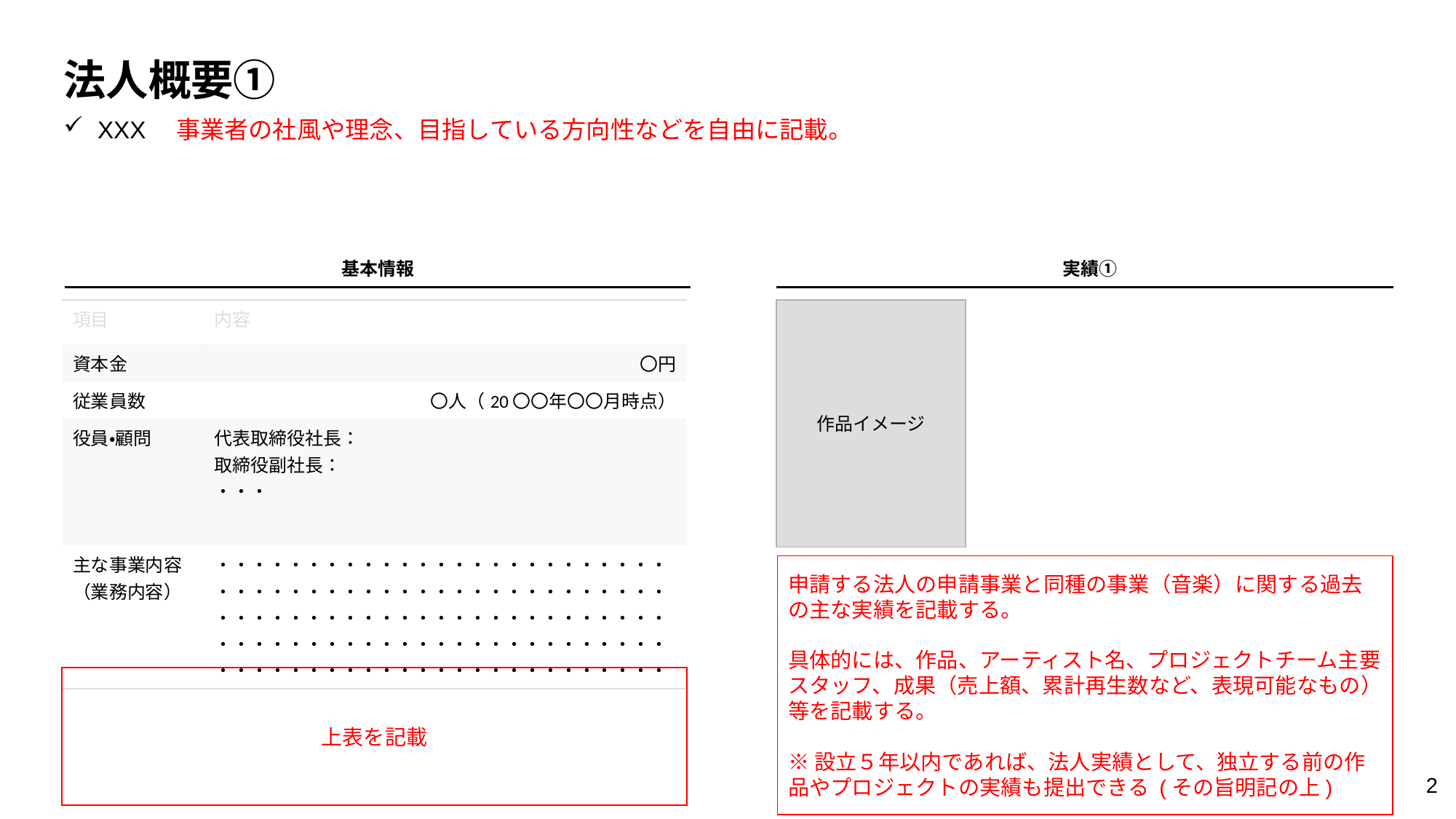

# 法人概要①
XXX　事業者の社風や理念、目指している方向性などを自由に記載。

基本情報
実績①
| 項目 | 内容 |
| --- | --- |
| 資本金 | 〇円 |
| 従業員数 | 〇人（20〇〇年〇〇月時点） |
| 役員・顧問 | 代表取締役社長： 取締役副社長： ・・・ |
| 主な事業内容 （業務内容） | ・・・・・・・・・・・・・・・・・・・・・・・・・・・・・・・・・・・・・・・・・・・・・・・・・・・・・・・・・・・・・・・・・・・・・・・・・・・・・・・・・・・・・・・・・・・・・・・・・・・・ ・・・・・・・・・・・・・・・・・・・・・・・・・ |
作品イメージ
申請する法人の申請事業と同種の事業（音楽）に関する過去の主な実績を記載する。

具体的には、作品、アーティスト名、プロジェクトチーム主要スタッフ、成果（売上額、累計再生数など、表現可能なもの）等を記載する。

※設立５年以内であれば、法人実績として、独立する前の作品やプロジェクトの実績も提出できる (その旨明記の上)
上表を記載
2